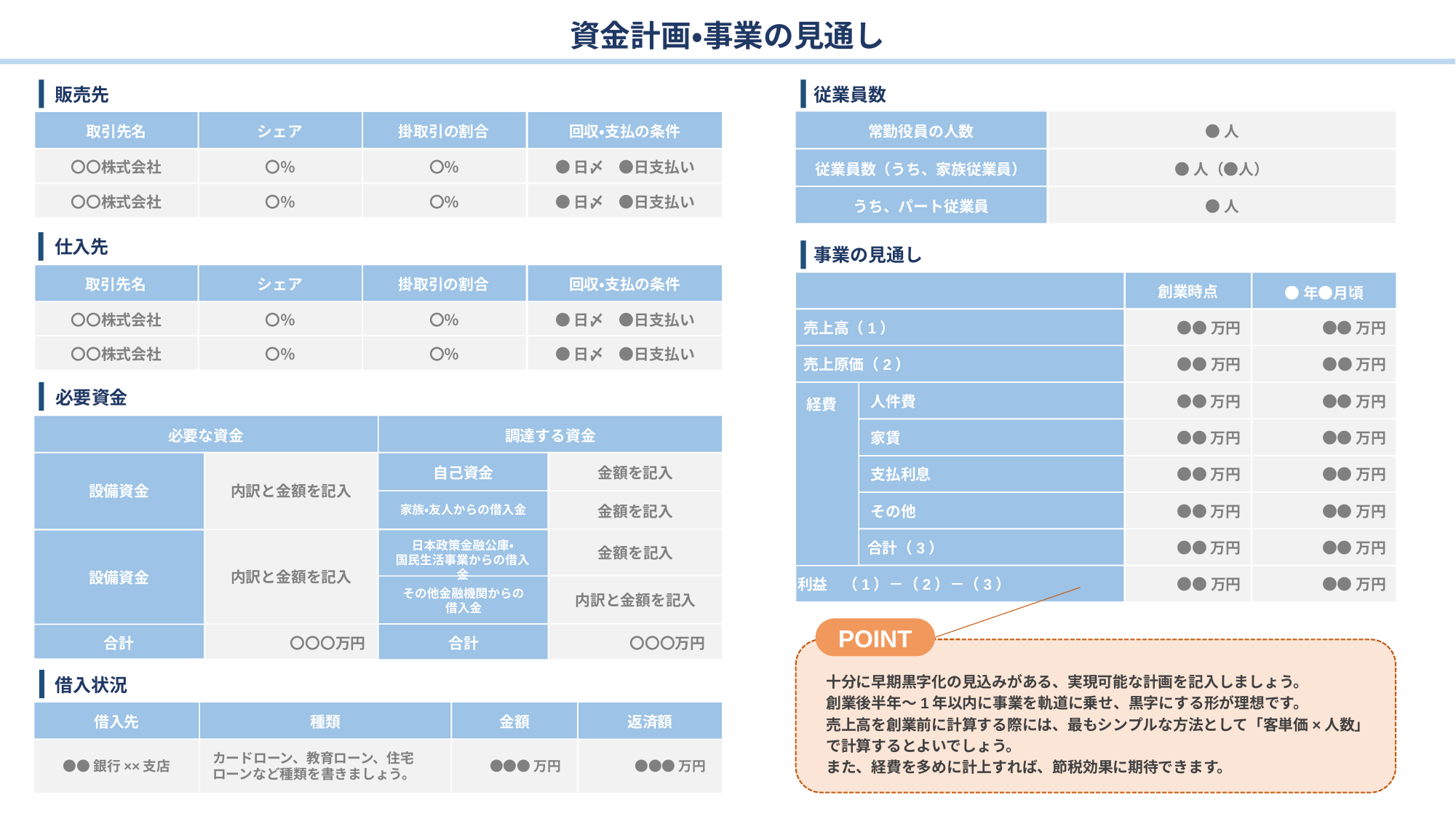

資金計画・事業の見通し

販売先

従業員数

シェア
掛取引の割合
常勤役員の人数
●人
回収・支払の条件
取引先名

〇〇株式会社
〇％
●日〆　●日支払い
〇％
従業員数（うち、家族従業員）
●人（●人）

〇〇株式会社
〇％
〇％
●日〆　●日支払い

うち、パート従業員
●人
仕入先

事業の見通し

取引先名
シェア
掛取引の割合
回収・支払の条件

創業時点
●年●月頃

〇〇株式会社
〇％
〇％
●日〆　●日支払い

売上高（1）
●●万円
●●万円

〇〇株式会社
〇％
〇％
●日〆　●日支払い

売上原価（2）
●●万円
●●万円
必要資金

人件費
●●万円
●●万円
経費

必要な資金
調達する資金
家賃
●●万円
●●万円

自己資金
金額を記入
支払利息
●●万円
●●万円
設備資金
内訳と金額を記入

その他
●●万円
●●万円
金額を記入
家族・友人からの借入金

日本政策金融公庫・
国民生活事業からの借入金
合計（3）
●●万円
●●万円
金額を記入
内訳と金額を記入
設備資金

利益　（1）－（2）－（3）
●●万円
●●万円

その他金融機関からの
借入金
内訳と金額を記入
POINT

〇〇〇万円
〇〇〇万円
合計
合計

十分に早期黒字化の見込みがある、実現可能な計画を記入しましょう。
創業後半年～1年以内に事業を軌道に乗せ、黒字にする形が理想です。
売上高を創業前に計算する際には、最もシンプルな方法として「客単価×人数」で計算するとよいでしょう。
また、経費を多めに計上すれば、節税効果に期待できます。
借入状況

返済額
借入先
種類
金額

カードローン、教育ローン、住宅ローンなど種類を書きましょう。
●●銀行××支店
●●●万円
●●●万円